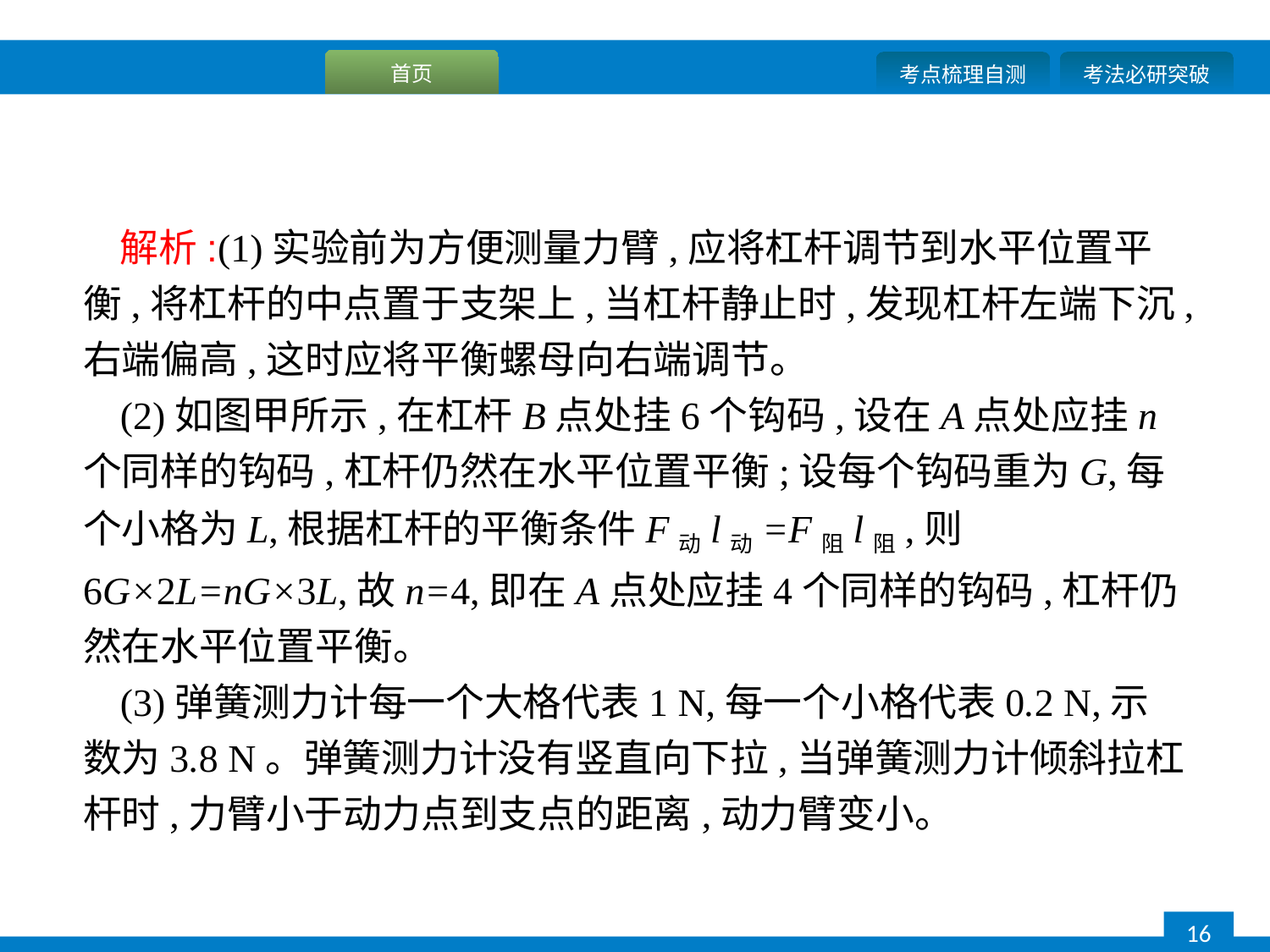

解析:(1)实验前为方便测量力臂,应将杠杆调节到水平位置平衡,将杠杆的中点置于支架上,当杠杆静止时,发现杠杆左端下沉,右端偏高,这时应将平衡螺母向右端调节。
(2)如图甲所示,在杠杆B点处挂6个钩码,设在A点处应挂n个同样的钩码,杠杆仍然在水平位置平衡;设每个钩码重为G,每个小格为L,根据杠杆的平衡条件F动l动=F阻l阻,则6G×2L=nG×3L,故n=4,即在A点处应挂4个同样的钩码,杠杆仍然在水平位置平衡。
(3)弹簧测力计每一个大格代表1 N,每一个小格代表0.2 N,示数为3.8 N。弹簧测力计没有竖直向下拉,当弹簧测力计倾斜拉杠杆时,力臂小于动力点到支点的距离,动力臂变小。